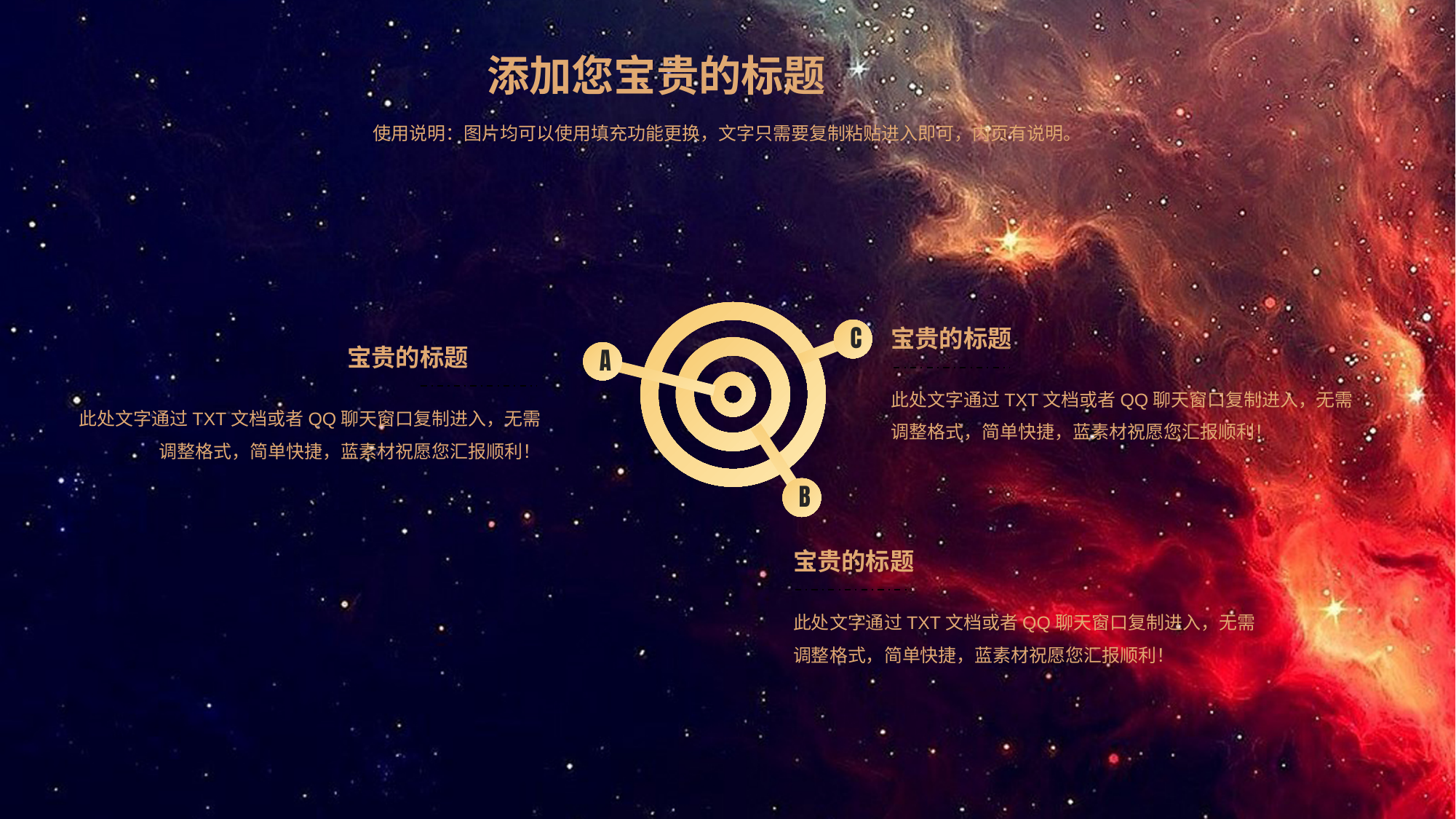

添加您宝贵的标题
使用说明：图片均可以使用填充功能更换，文字只需要复制粘贴进入即可，内页有说明。

宝贵的标题
C
宝贵的标题

A

此处文字通过TXT文档或者QQ聊天窗口复制进入，无需调整格式，简单快捷，蓝素材祝愿您汇报顺利！
此处文字通过TXT文档或者QQ聊天窗口复制进入，无需调整格式，简单快捷，蓝素材祝愿您汇报顺利！

B
宝贵的标题
此处文字通过TXT文档或者QQ聊天窗口复制进入，无需调整格式，简单快捷，蓝素材祝愿您汇报顺利！